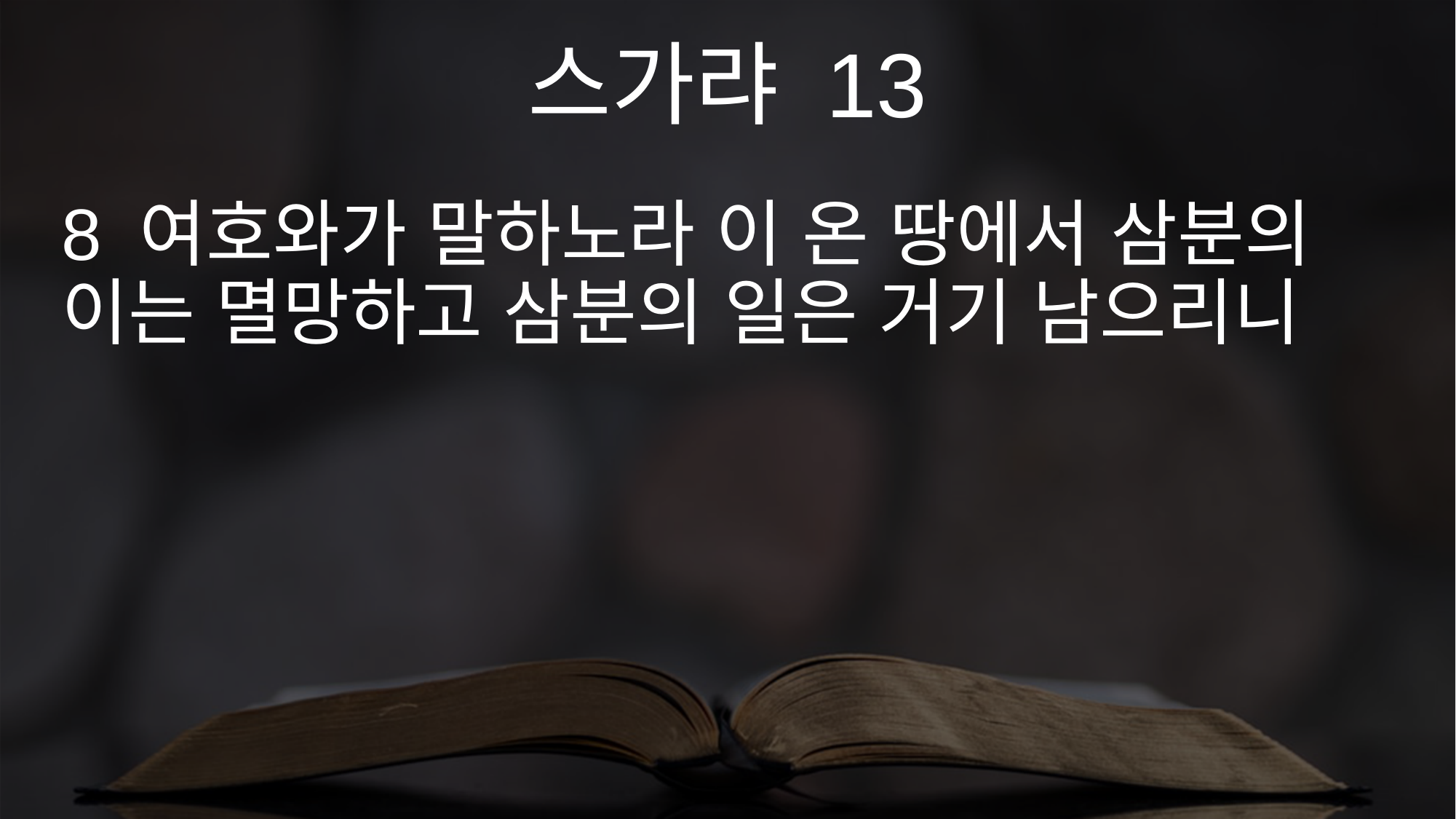

스가랴 13
8 여호와가 말하노라 이 온 땅에서 삼분의 이는 멸망하고 삼분의 일은 거기 남으리니